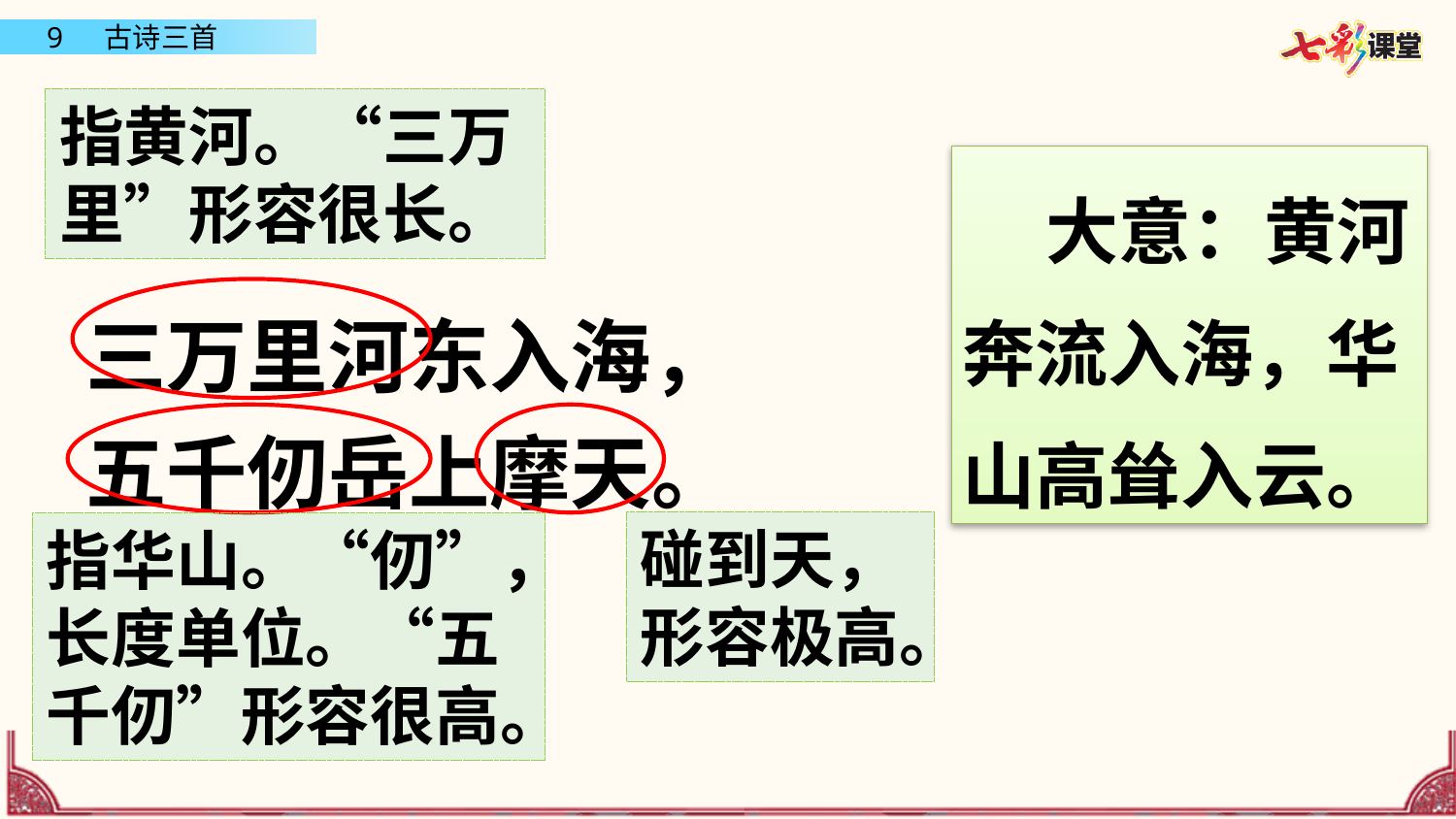

指黄河。“三万里”形容很长。
    大意：黄河奔流入海，华山高耸入云。
三万里河东入海，
五千仞岳上摩天。

碰到天，形容极高。
指华山。“仞”，长度单位。“五千仞”形容很高。